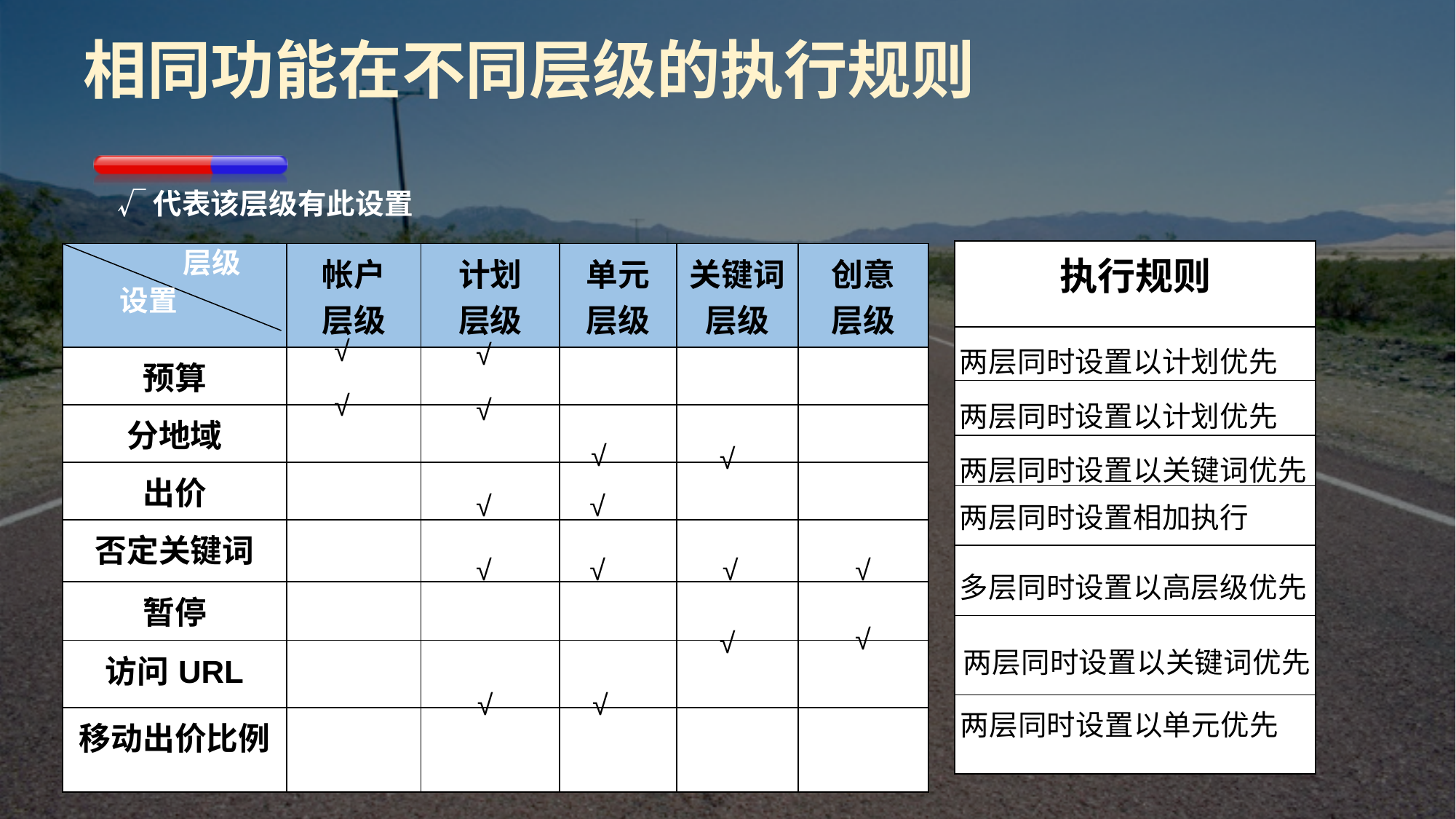

# 相同功能在不同层级的执行规则
√代表该层级有此设置
层级
| 执行规则 |
| --- |
|  |
|  |
|  |
|  |
|  |
|  |
|  |
|  | 帐户 层级 | 计划 层级 | 单元层级 | 关键词层级 | 创意 层级 |
| --- | --- | --- | --- | --- | --- |
| 预算 |  |  |  |  |  |
| 分地域 |  |  |  |  |  |
| 出价 |  |  |  |  |  |
| 否定关键词 |  |  |  |  |  |
| 暂停 |  |  |  |  |  |
| 访问URL |  |  |  |  |  |
| 移动出价比例 |  |  |  |  |  |
设置
√
√
两层同时设置以计划优先
√
√
两层同时设置以计划优先
√
√
两层同时设置以关键词优先
√
√
两层同时设置相加执行
√
√
√
√
多层同时设置以高层级优先
√
√
两层同时设置以关键词优先
√
√
两层同时设置以单元优先